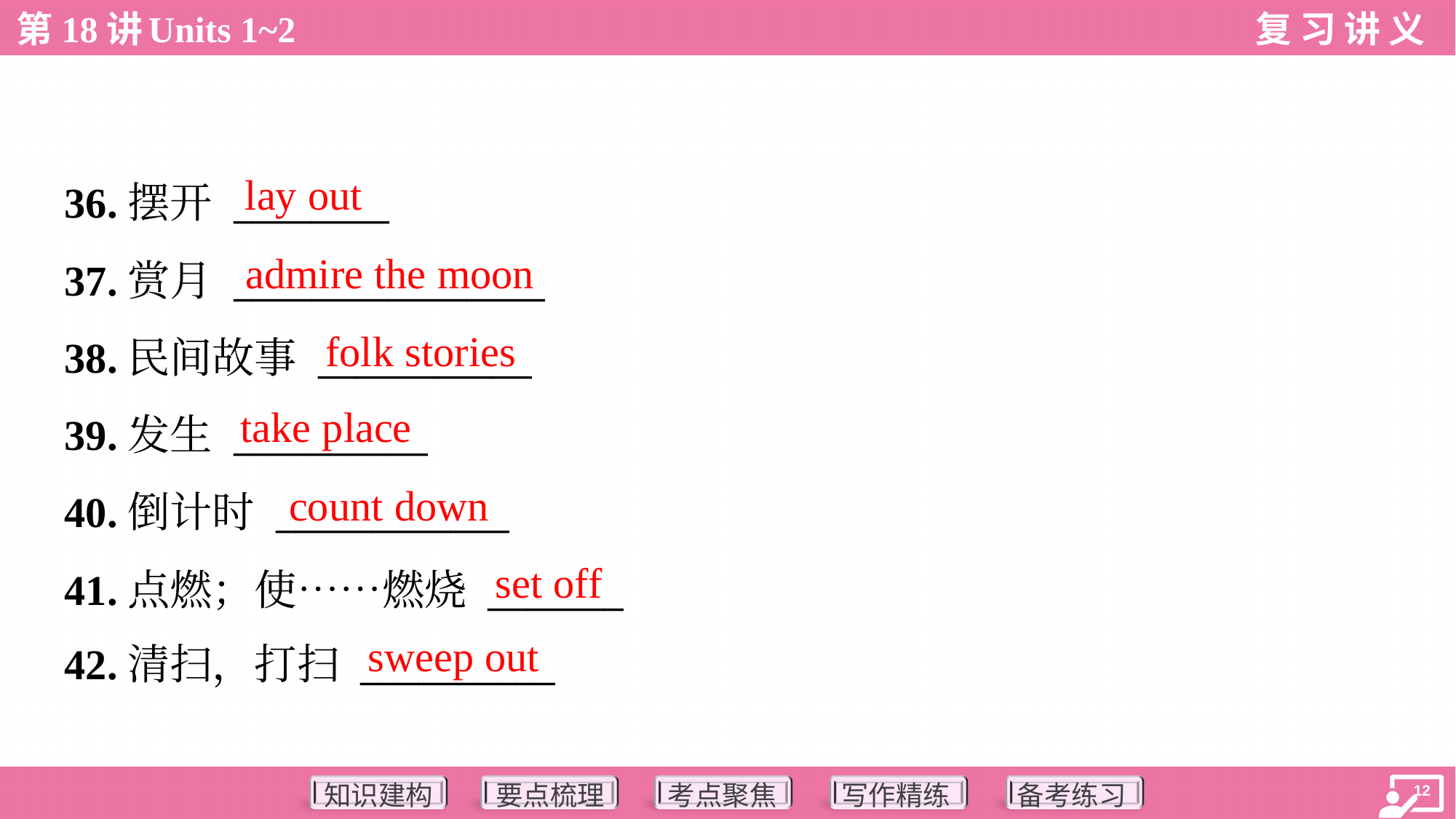

lay out
36.摆开 ________
37.赏月 ________________
38.民间故事 ___________
39.发生 __________
40.倒计时 ____________
41.点燃；使……燃烧 _______
42.清扫，打扫 __________
admire the moon
folk stories
take place
count down
set off
sweep out